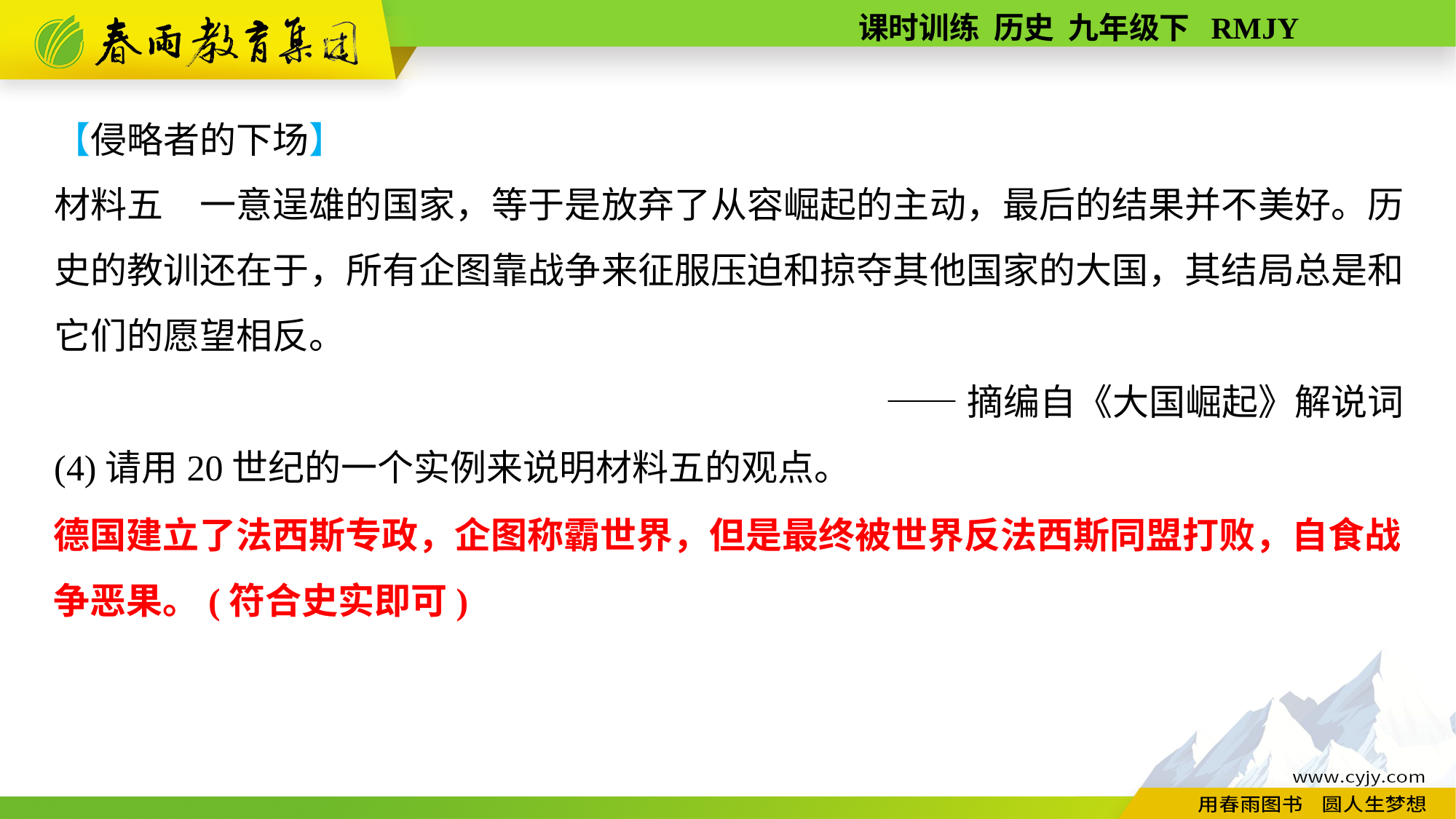

【侵略者的下场】
材料五　一意逞雄的国家，等于是放弃了从容崛起的主动，最后的结果并不美好。历史的教训还在于，所有企图靠战争来征服压迫和掠夺其他国家的大国，其结局总是和它们的愿望相反。
——摘编自《大国崛起》解说词
(4)请用20世纪的一个实例来说明材料五的观点。
德国建立了法西斯专政，企图称霸世界，但是最终被世界反法西斯同盟打败，自食战争恶果。(符合史实即可)